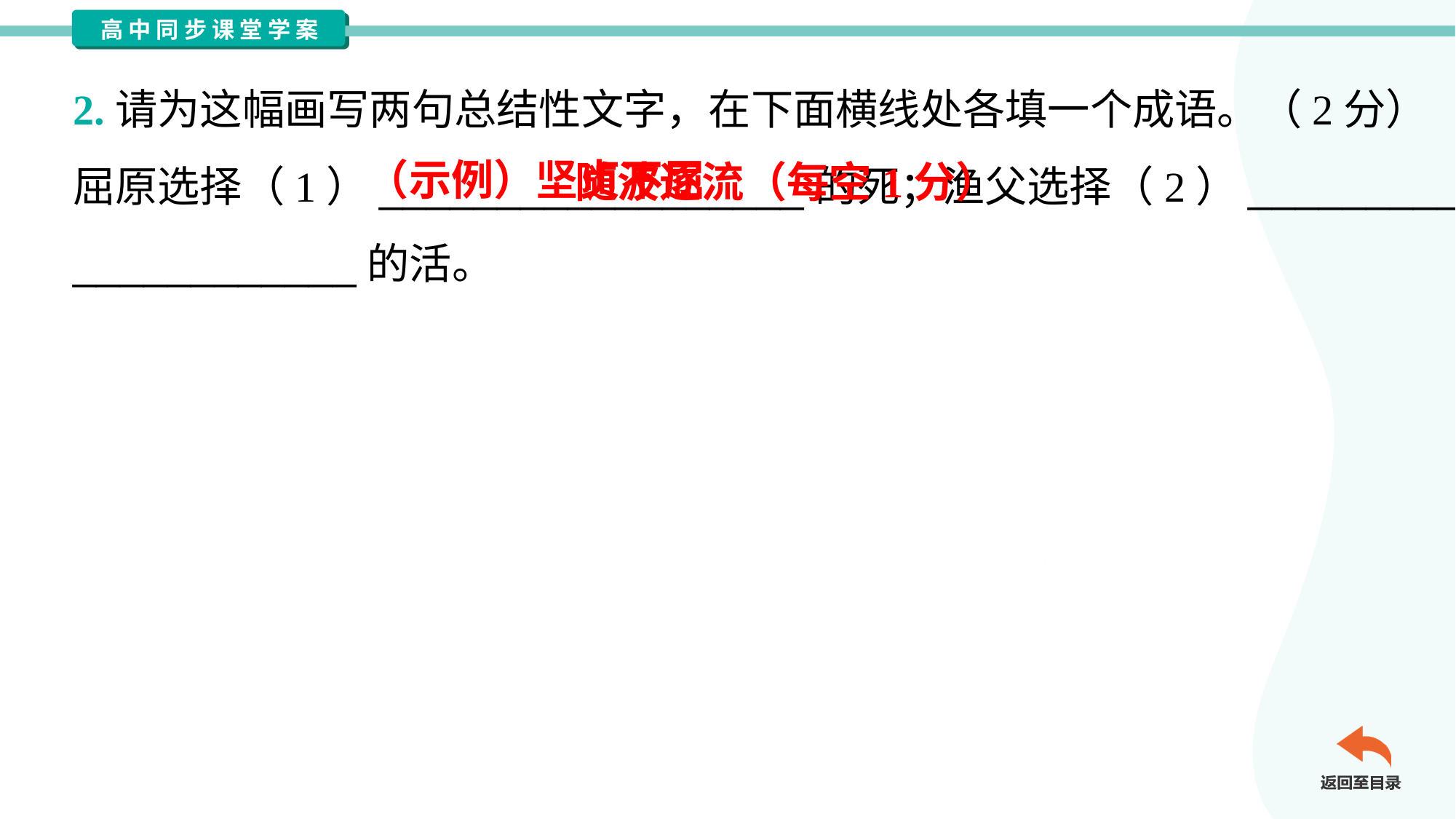

2.请为这幅画写两句总结性文字，在下面横线处各填一个成语。（2分）
屈原选择（1）__________________的死；渔父选择（2）___________
____________的活。
                                                   随波逐流（每空1分）
（示例）坚贞不屈